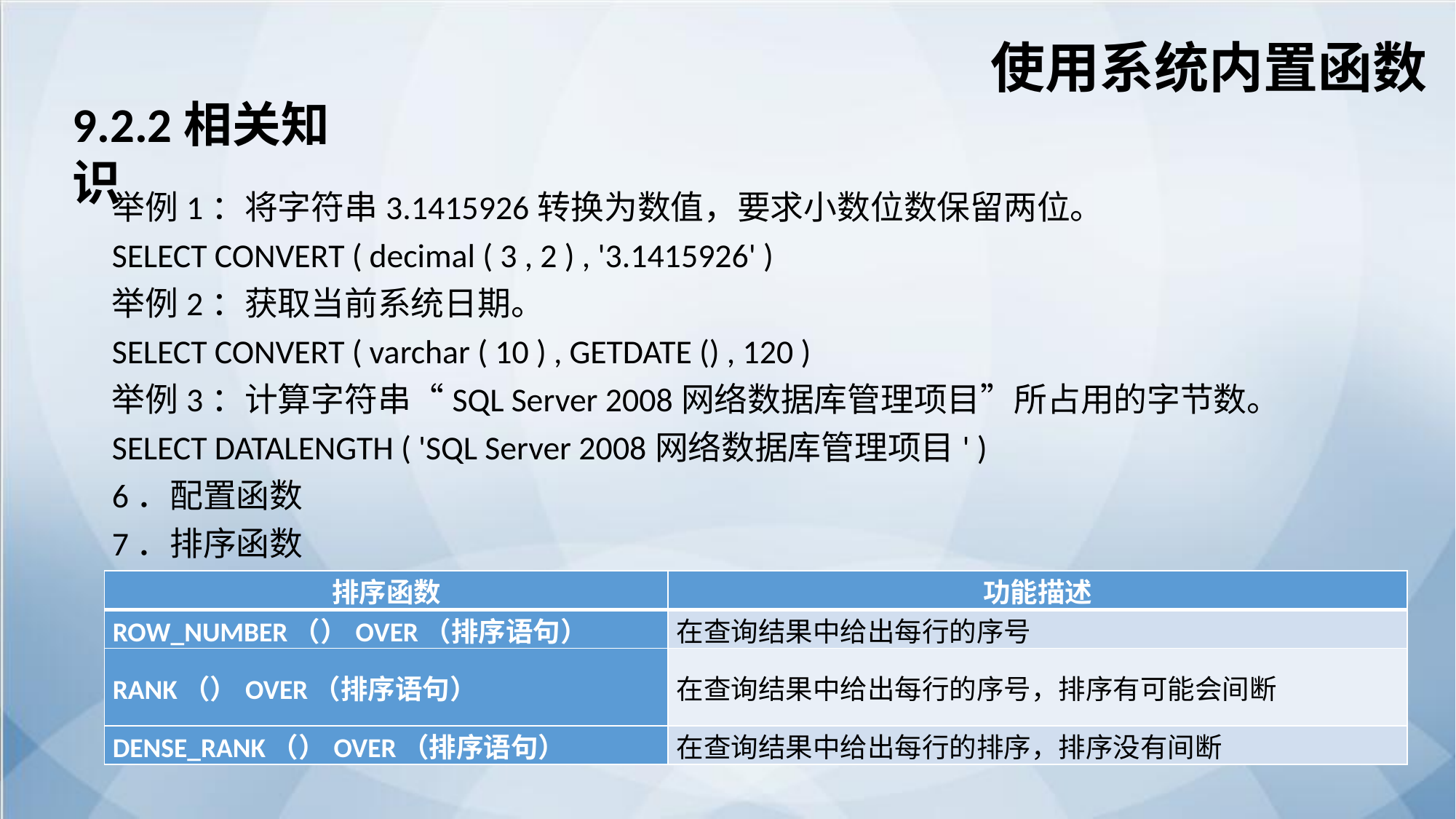

使用系统内置函数
9.2.2相关知识
举例1：将字符串3.1415926转换为数值，要求小数位数保留两位。
SELECT CONVERT ( decimal ( 3 , 2 ) , '3.1415926' )
举例2：获取当前系统日期。
SELECT CONVERT ( varchar ( 10 ) , GETDATE () , 120 )
举例3：计算字符串“SQL Server 2008网络数据库管理项目”所占用的字节数。
SELECT DATALENGTH ( 'SQL Server 2008网络数据库管理项目' )
6．配置函数
7．排序函数
| 排序函数 | 功能描述 |
| --- | --- |
| ROW\_NUMBER（）OVER（排序语句） | 在查询结果中给出每行的序号 |
| RANK（）OVER（排序语句） | 在查询结果中给出每行的序号，排序有可能会间断 |
| DENSE\_RANK（）OVER（排序语句） | 在查询结果中给出每行的排序，排序没有间断 |